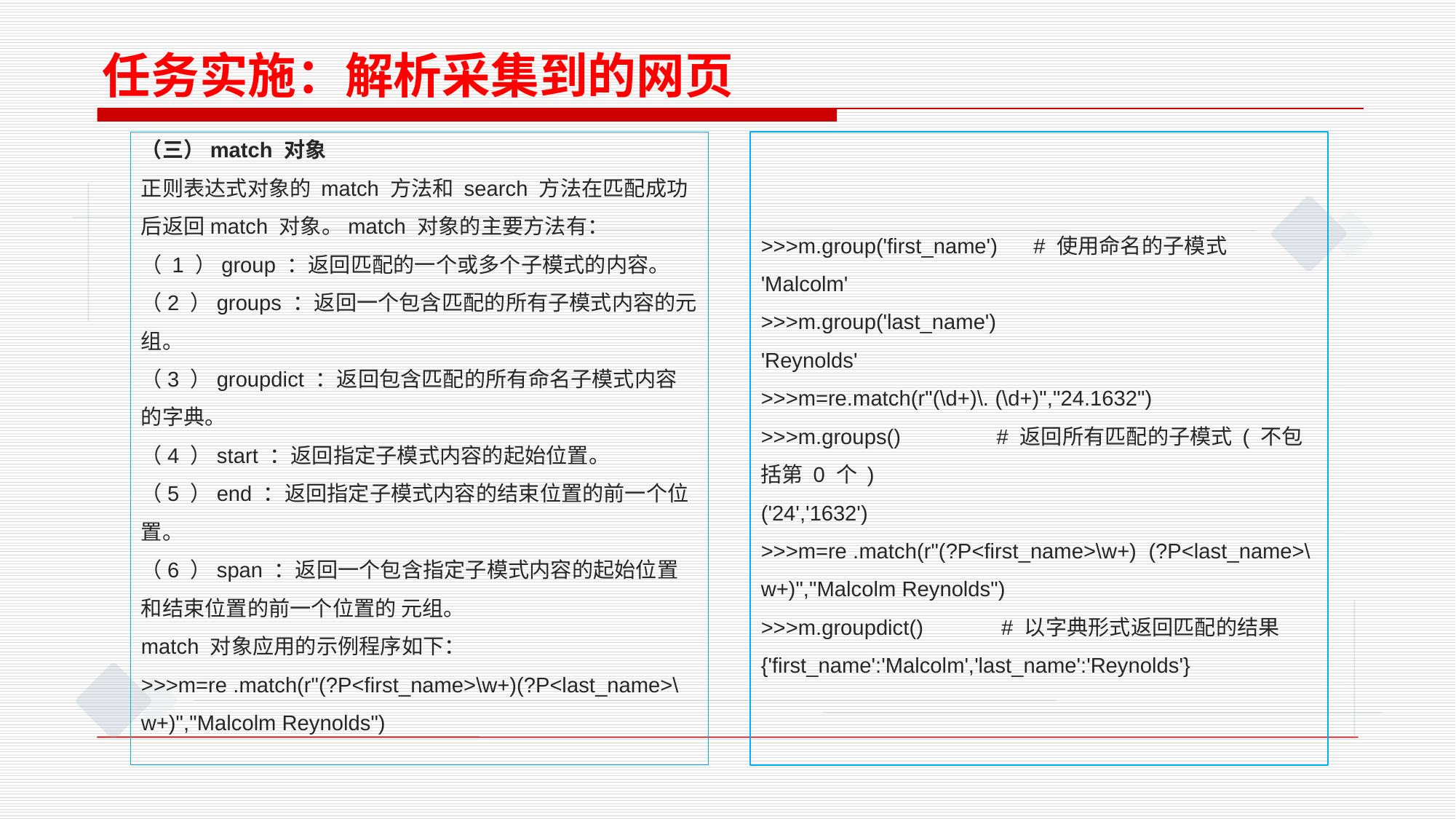

任务实施：解析采集到的网页
（三）match 对象
正则表达式对象的 match 方法和 search 方法在匹配成功后返回match 对象。match 对象的主要方法有：
（ 1 ）group ：返回匹配的一个或多个子模式的内容。
（2 ）groups ：返回一个包含匹配的所有子模式内容的元组。
（3 ）groupdict ：返回包含匹配的所有命名子模式内容的字典。
（4 ）start ：返回指定子模式内容的起始位置。
（5 ）end ：返回指定子模式内容的结束位置的前一个位置。
（6 ）span ：返回一个包含指定子模式内容的起始位置和结束位置的前一个位置的 元组。
match 对象应用的示例程序如下：
>>>m=re .match(r"(?P<first_name>\w+)(?P<last_name>\w+)","Malcolm Reynolds")

>>>m.group('ﬁrst_name')      # 使用命名的子模式
'Malcolm'
>>>m.group('last_name')
'Reynolds'
>>>m=re.match(r"(\d+)\. (\d+)","24.1632")
>>>m.groups()                # 返回所有匹配的子模式 ( 不包括第 0 个 )
('24','1632')
>>>m=re .match(r"(?P<first_name>\w+)  (?P<last_name>\w+)","Malcolm Reynolds")
>>>m.groupdict()             # 以字典形式返回匹配的结果
{'ﬁrst_name':'Malcolm','last_name':'Reynolds'}